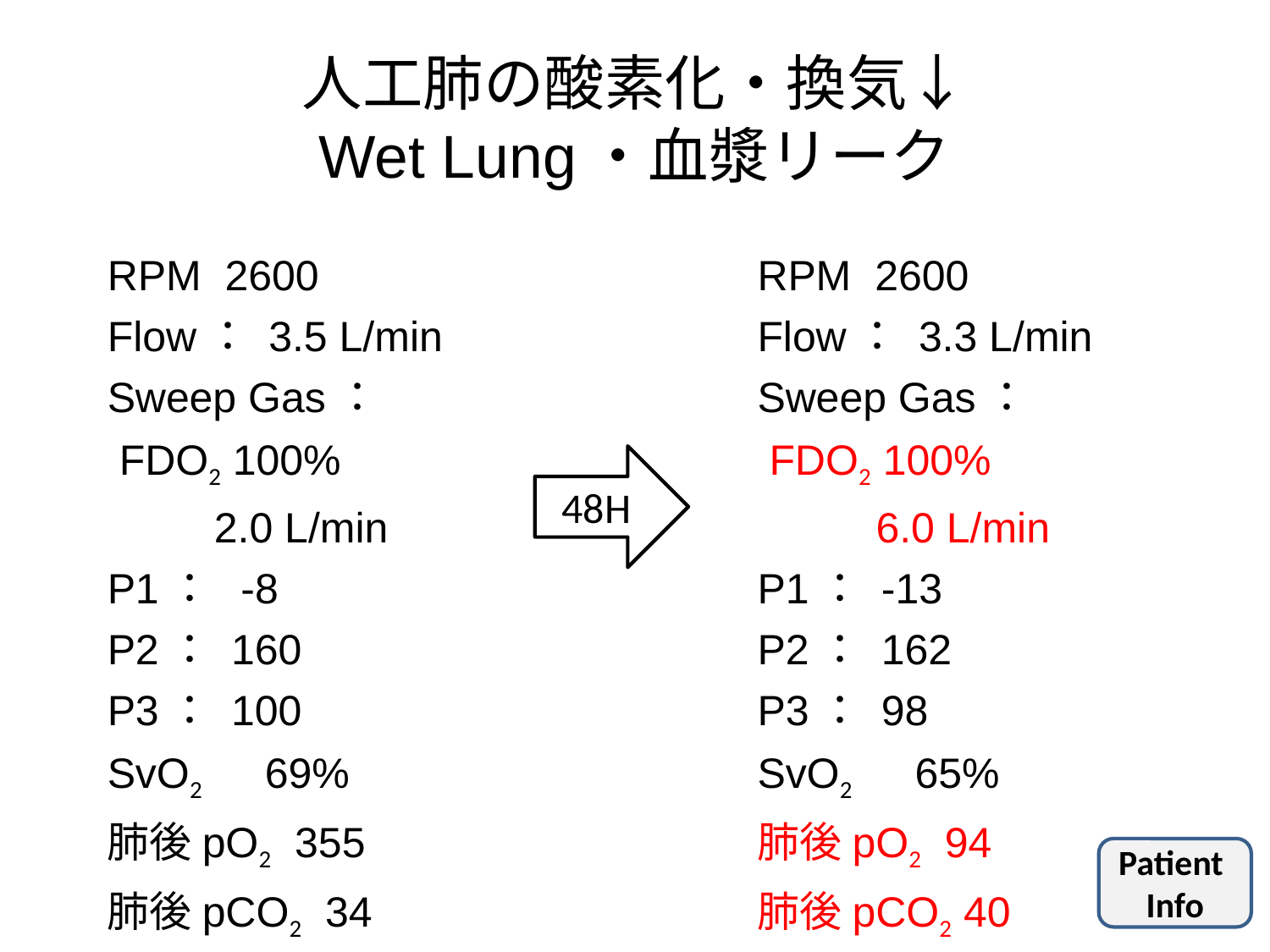

# 人工肺の酸素化・換気↓ Wet Lung・血漿リーク
RPM  2600
Flow： 3.3 L/min
Sweep Gas：
 FDO2 100%
          6.0 L/min
P1： -13
P2： 162
P3： 98
SvO2　65%
肺後pO2  94
肺後pCO2 40
RPM  2600
Flow： 3.5 L/min
Sweep Gas：
 FDO2 100%
         2.0 L/min
P1：  -8
P2： 160
P3： 100
SvO2　69%
肺後pO2  355
肺後pCO2  34
48H
Patient
Info